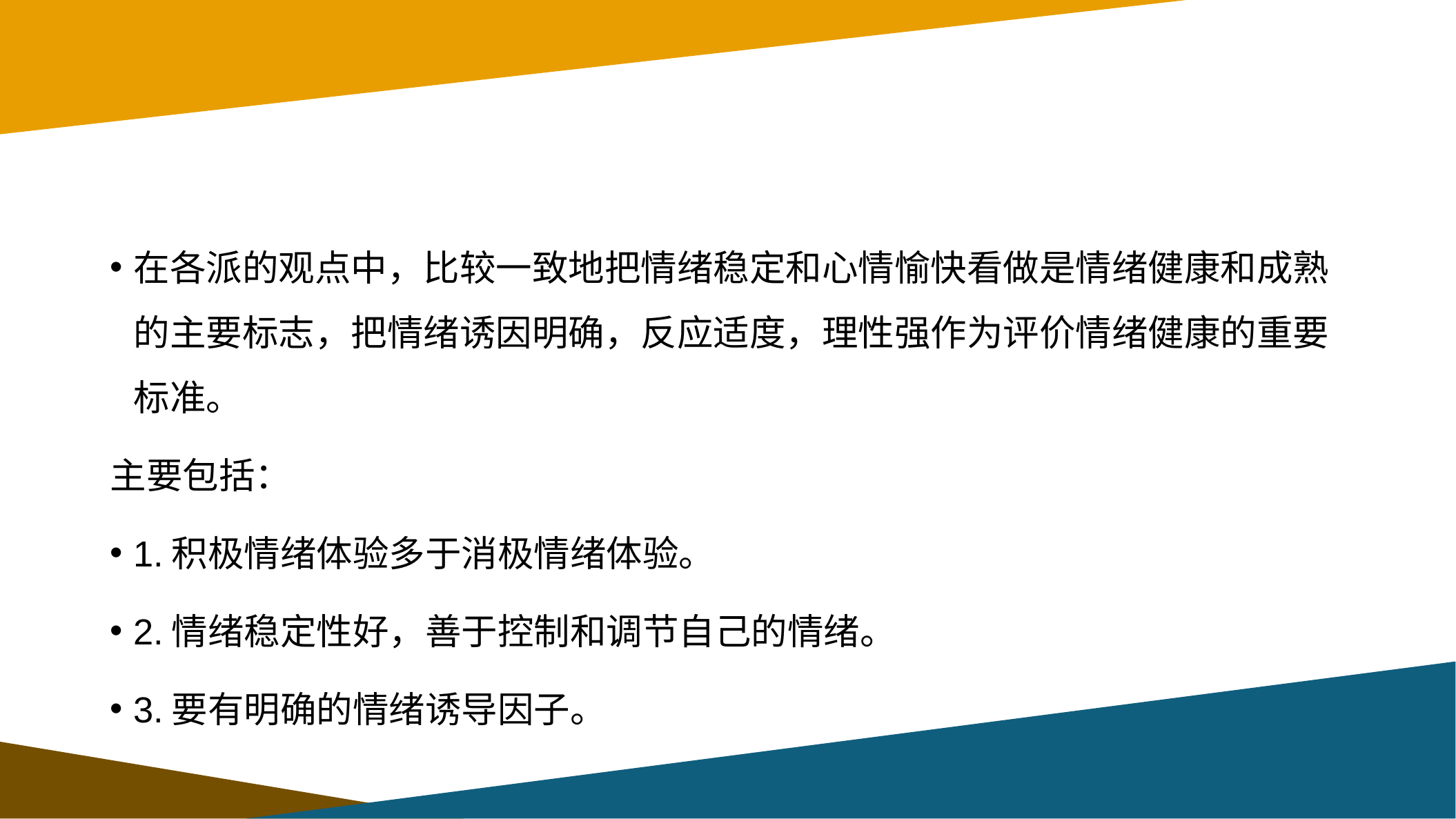

#
在各派的观点中，比较一致地把情绪稳定和心情愉快看做是情绪健康和成熟的主要标志，把情绪诱因明确，反应适度，理性强作为评价情绪健康的重要标准。
主要包括：
1.积极情绪体验多于消极情绪体验。
2.情绪稳定性好，善于控制和调节自己的情绪。
3.要有明确的情绪诱导因子。